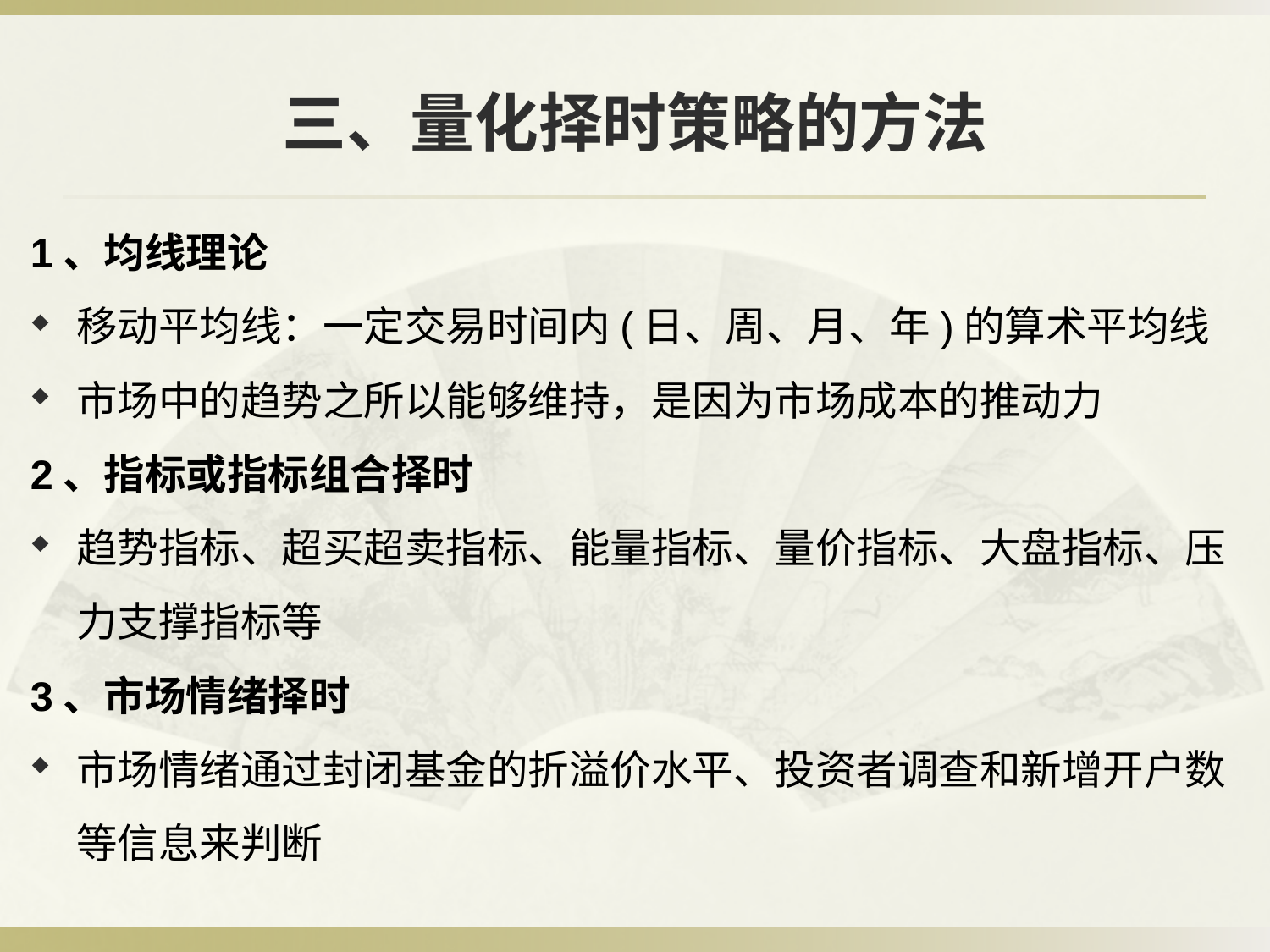

# 三、量化择时策略的方法
1、均线理论
移动平均线：一定交易时间内(日、周、月、年)的算术平均线
市场中的趋势之所以能够维持，是因为市场成本的推动力
2、指标或指标组合择时
趋势指标、超买超卖指标、能量指标、量价指标、大盘指标、压力支撑指标等
3、市场情绪择时
市场情绪通过封闭基金的折溢价水平、投资者调查和新增开户数等信息来判断